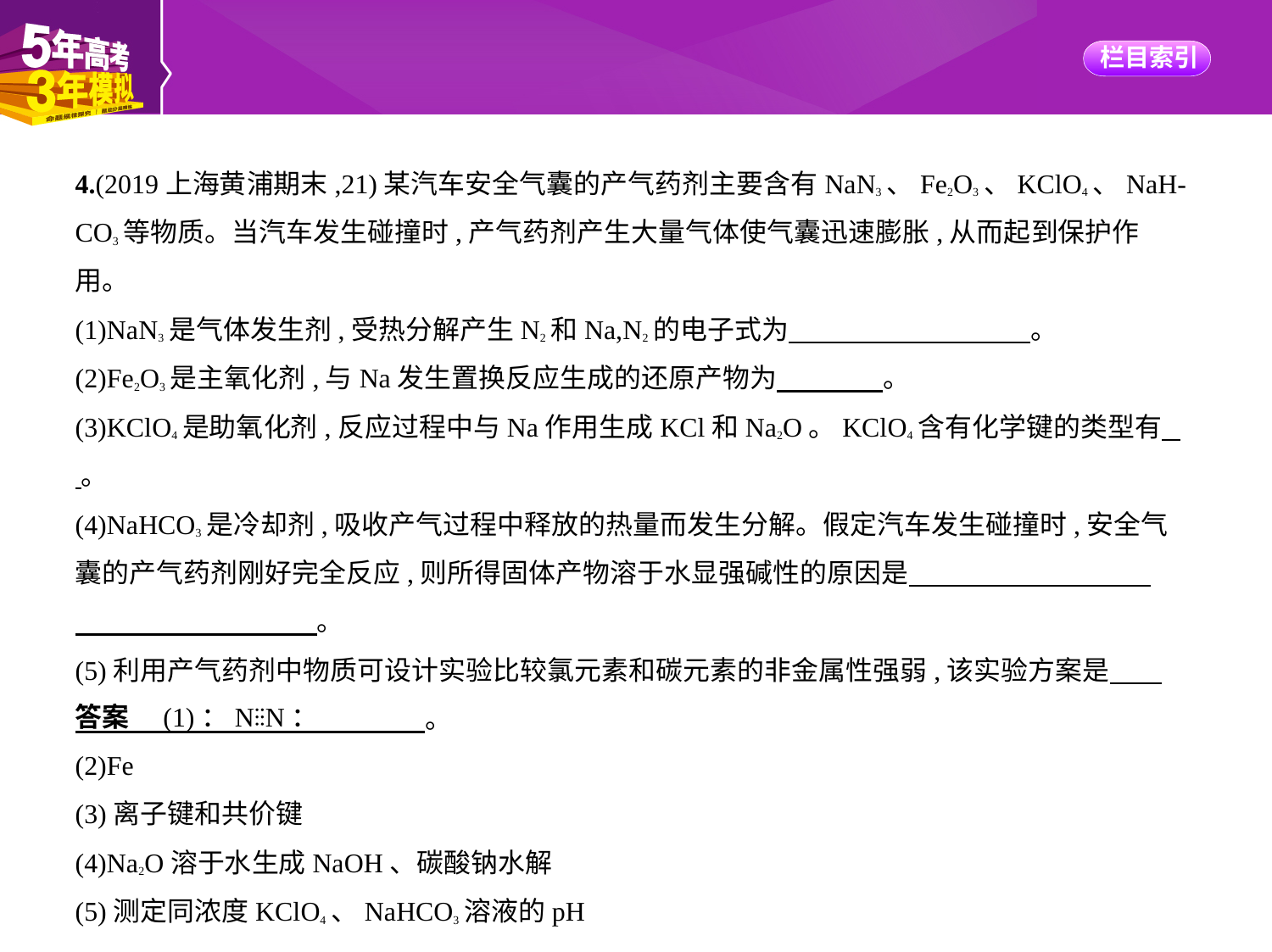

4.(2019上海黄浦期末,21)某汽车安全气囊的产气药剂主要含有NaN3、Fe2O3、KClO4、NaH-
CO3等物质。当汽车发生碰撞时,产气药剂产生大量气体使气囊迅速膨胀,从而起到保护作
用。
(1)NaN3是气体发生剂,受热分解产生N2和Na,N2的电子式为　　　　　　　　    。
(2)Fe2O3是主氧化剂,与Na发生置换反应生成的还原产物为　　　    。
(3)KClO4是助氧化剂,反应过程中与Na作用生成KCl和Na2O。KClO4含有化学键的类型有    。
(4)NaHCO3是冷却剂,吸收产气过程中释放的热量而发生分解。假定汽车发生碰撞时,安全气
囊的产气药剂刚好完全反应,则所得固体产物溶于水显强碱性的原因是　　　　　　　　    
　　　　　　　　    。
(5)利用产气药剂中物质可设计实验比较氯元素和碳元素的非金属性强弱,该实验方案是　    
　　　　　　　　　　　　    。
答案　(1)：N⋮⋮N：
(2)Fe
(3)离子键和共价键
(4)Na2O溶于水生成NaOH、碳酸钠水解
(5)测定同浓度KClO4、NaHCO3溶液的pH